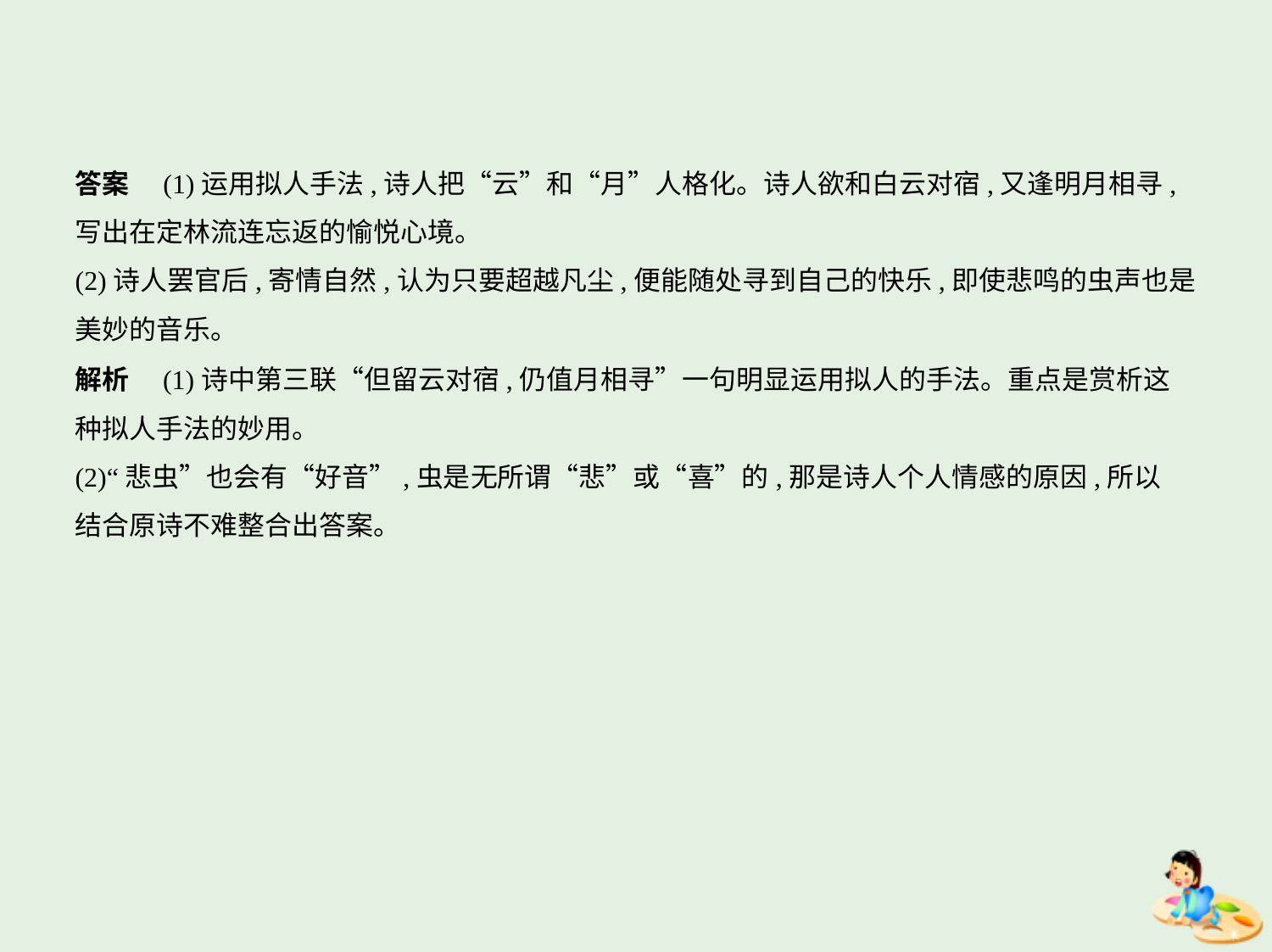

答案　(1)运用拟人手法,诗人把“云”和“月”人格化。诗人欲和白云对宿,又逢明月相寻,
写出在定林流连忘返的愉悦心境。
(2)诗人罢官后,寄情自然,认为只要超越凡尘,便能随处寻到自己的快乐,即使悲鸣的虫声也是
美妙的音乐。
解析　(1)诗中第三联“但留云对宿,仍值月相寻”一句明显运用拟人的手法。重点是赏析这
种拟人手法的妙用。
(2)“悲虫”也会有“好音”,虫是无所谓“悲”或“喜”的,那是诗人个人情感的原因,所以
结合原诗不难整合出答案。